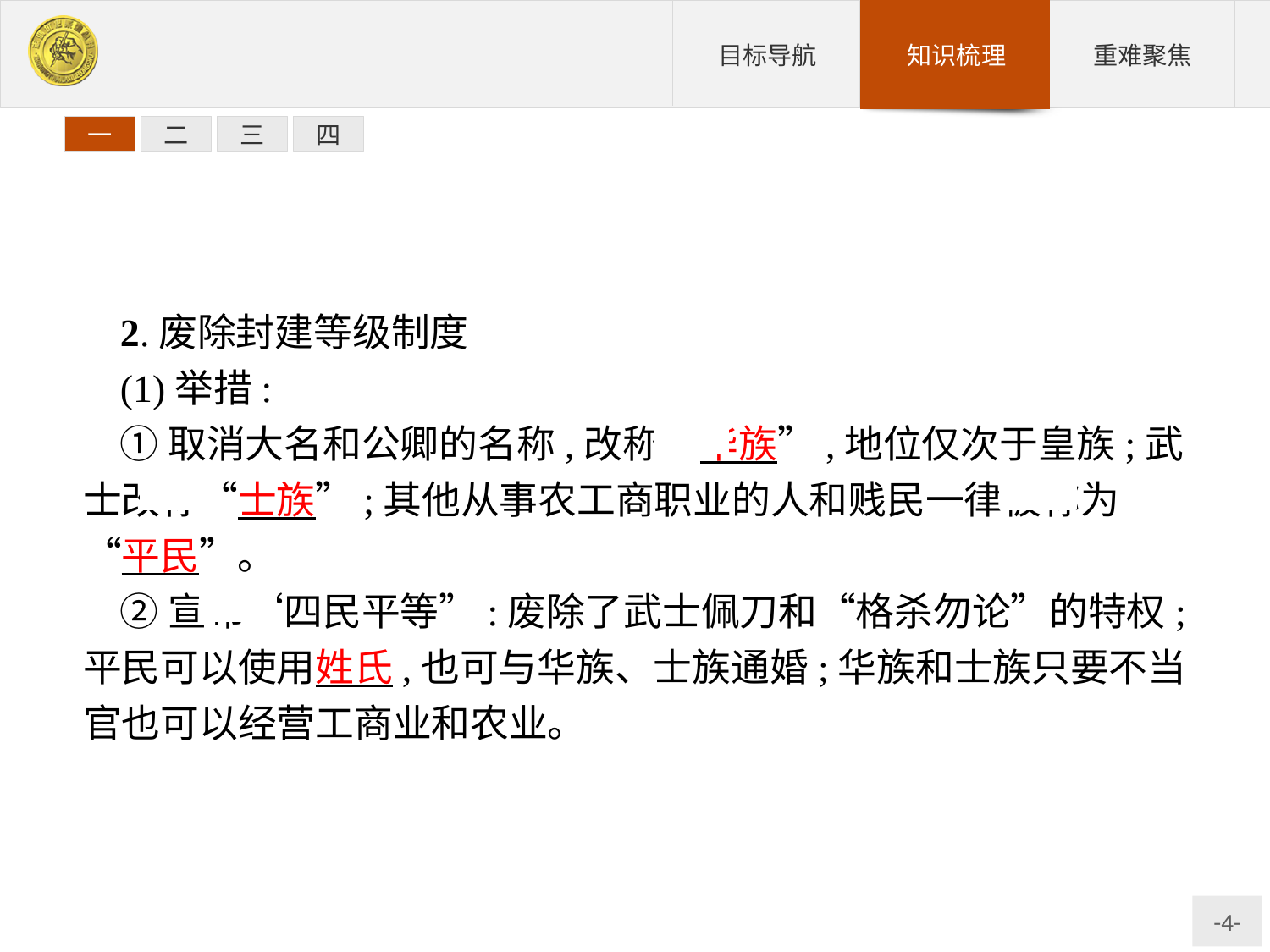

一
二
三
四
2.废除封建等级制度
(1)举措:
①取消大名和公卿的名称,改称“华族”,地位仅次于皇族;武士改称“士族”;其他从事农工商职业的人和贱民一律被称为“平民”。
②宣布“四民平等”:废除了武士佩刀和“格杀勿论”的特权;平民可以使用姓氏,也可与华族、士族通婚;华族和士族只要不当官也可以经营工商业和农业。